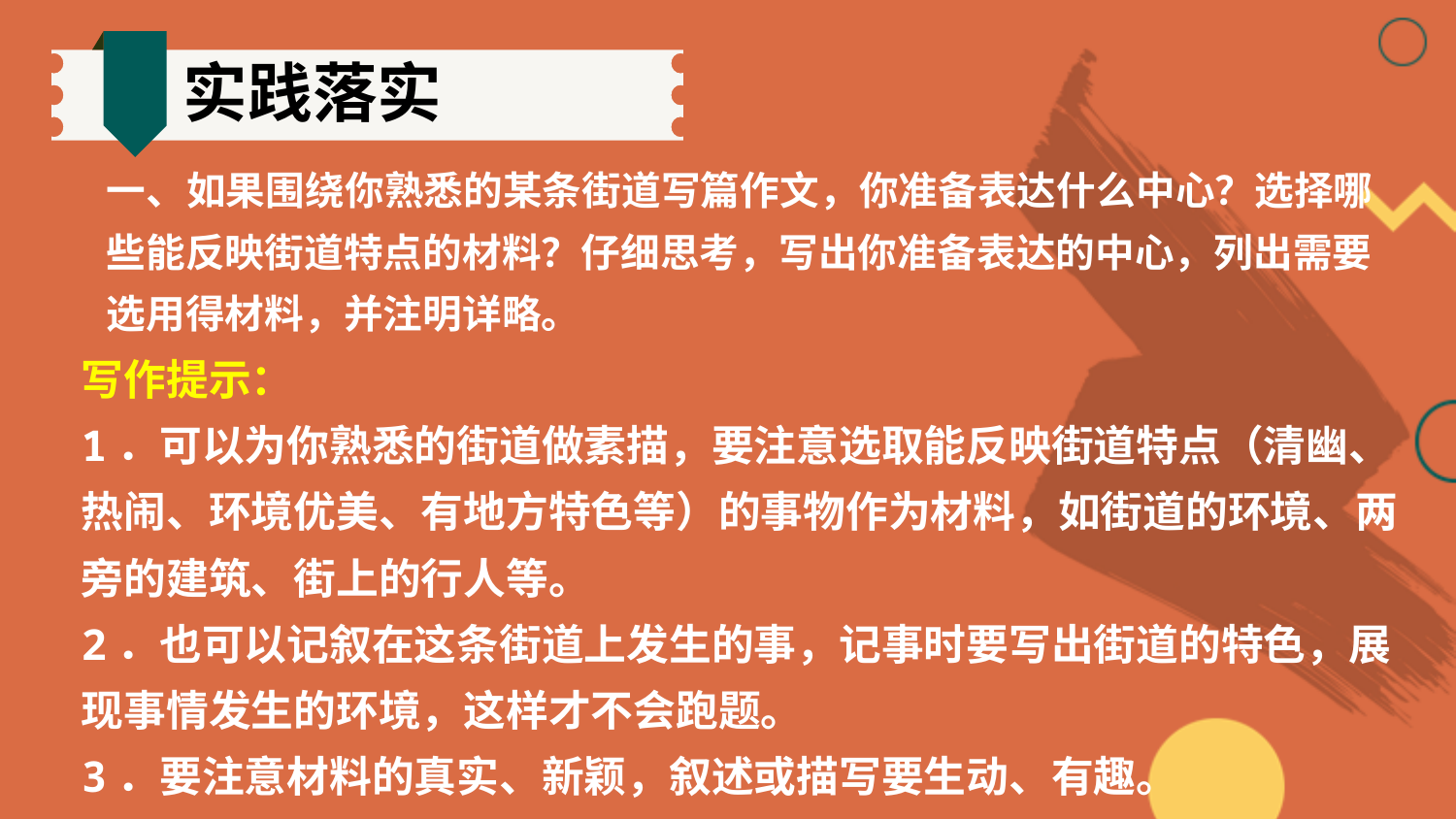

实践落实
一、如果围绕你熟悉的某条街道写篇作文，你准备表达什么中心？选择哪些能反映街道特点的材料？仔细思考，写出你准备表达的中心，列出需要选用得材料，并注明详略。
写作提示：
1．可以为你熟悉的街道做素描，要注意选取能反映街道特点（清幽、热闹、环境优美、有地方特色等）的事物作为材料，如街道的环境、两旁的建筑、街上的行人等。
2．也可以记叙在这条街道上发生的事，记事时要写出街道的特色，展现事情发生的环境，这样才不会跑题。
3．要注意材料的真实、新颖，叙述或描写要生动、有趣。